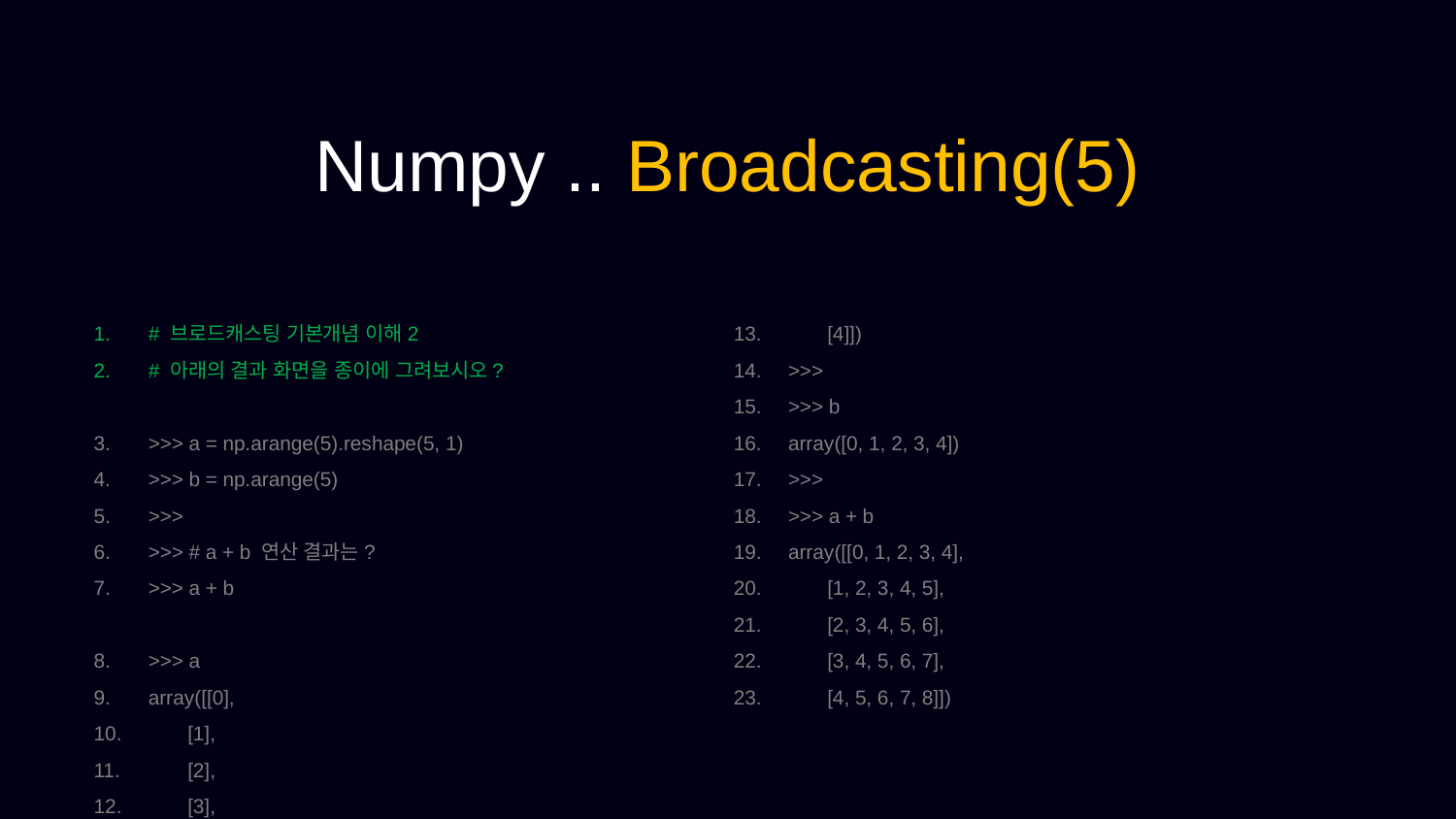

Numpy .. Broadcasting(5)
# 브로드캐스팅 기본개념 이해2
# 아래의 결과 화면을 종이에 그려보시오?

>>> a = np.arange(5).reshape(5, 1)
>>> b = np.arange(5)
>>>
>>> # a + b 연산 결과는?
>>> a + b

>>> a
array([[0],
       [1],
       [2],
       [3],
       [4]])
>>>
>>> b
array([0, 1, 2, 3, 4])
>>>
>>> a + b
array([[0, 1, 2, 3, 4],
       [1, 2, 3, 4, 5],
       [2, 3, 4, 5, 6],
       [3, 4, 5, 6, 7],
       [4, 5, 6, 7, 8]])